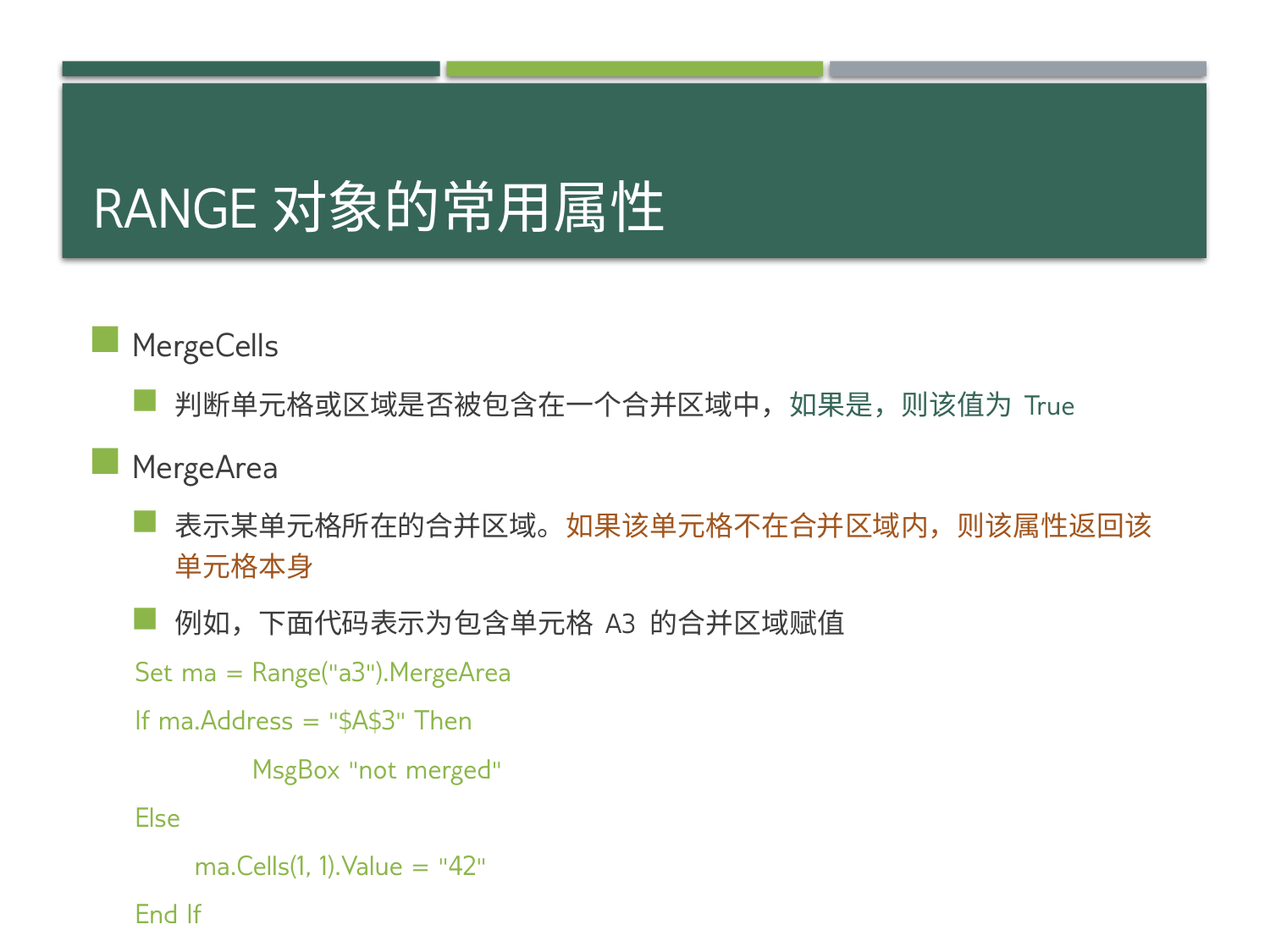

# Range对象的常用属性
MergeCells
判断单元格或区域是否被包含在一个合并区域中，如果是，则该值为 True
MergeArea
表示某单元格所在的合并区域。如果该单元格不在合并区域内，则该属性返回该单元格本身
例如，下面代码表示为包含单元格 A3 的合并区域赋值
	Set ma = Range("a3").MergeArea
	If ma.Address = "$A$3" Then
    	  MsgBox "not merged"
	Else
       ma.Cells(1, 1).Value = "42"
	End If